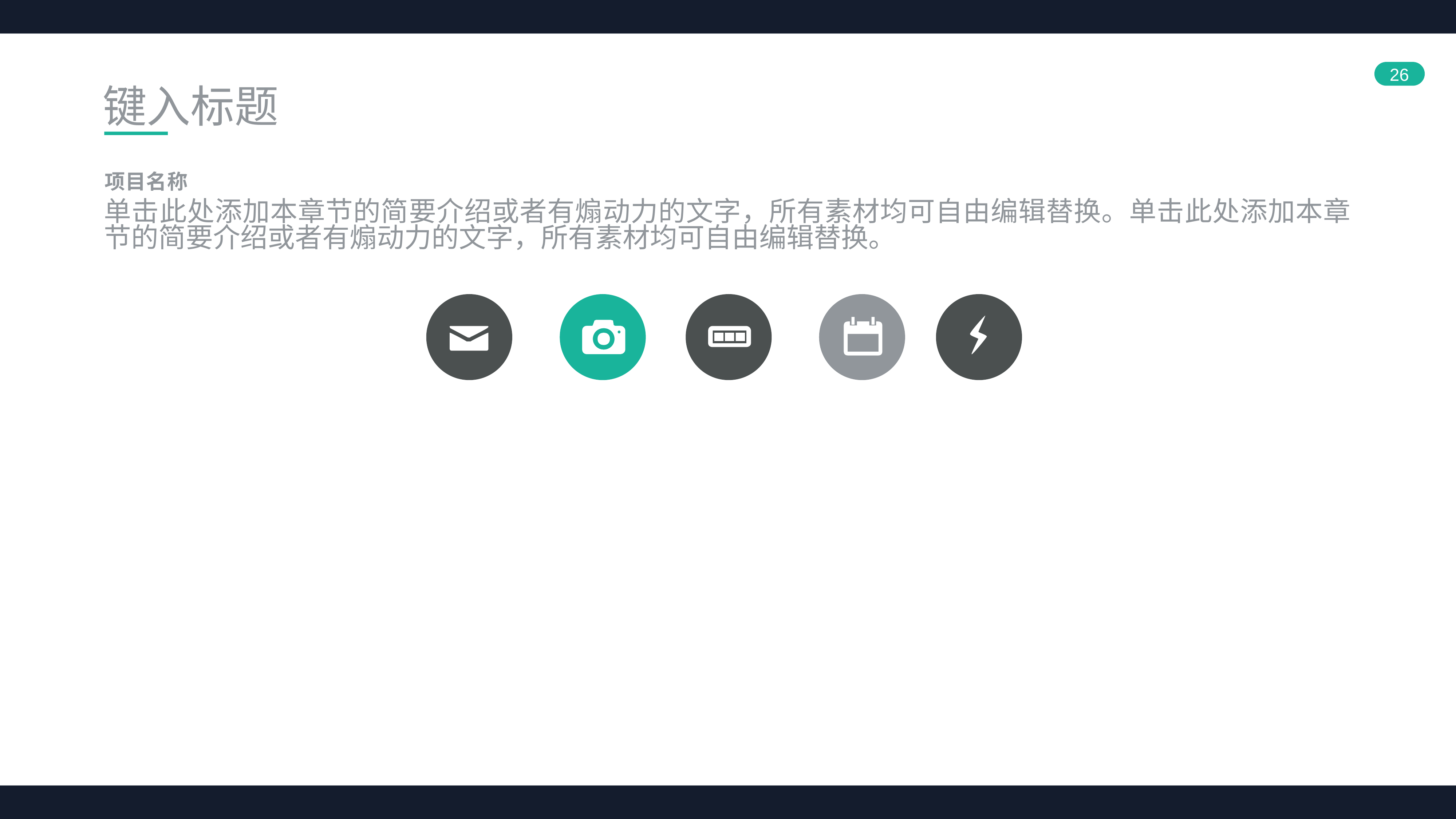

键入标题

项目名称
单击此处添加本章节的简要介绍或者有煽动力的文字，所有素材均可自由编辑替换。单击此处添加本章节的简要介绍或者有煽动力的文字，所有素材均可自由编辑替换。